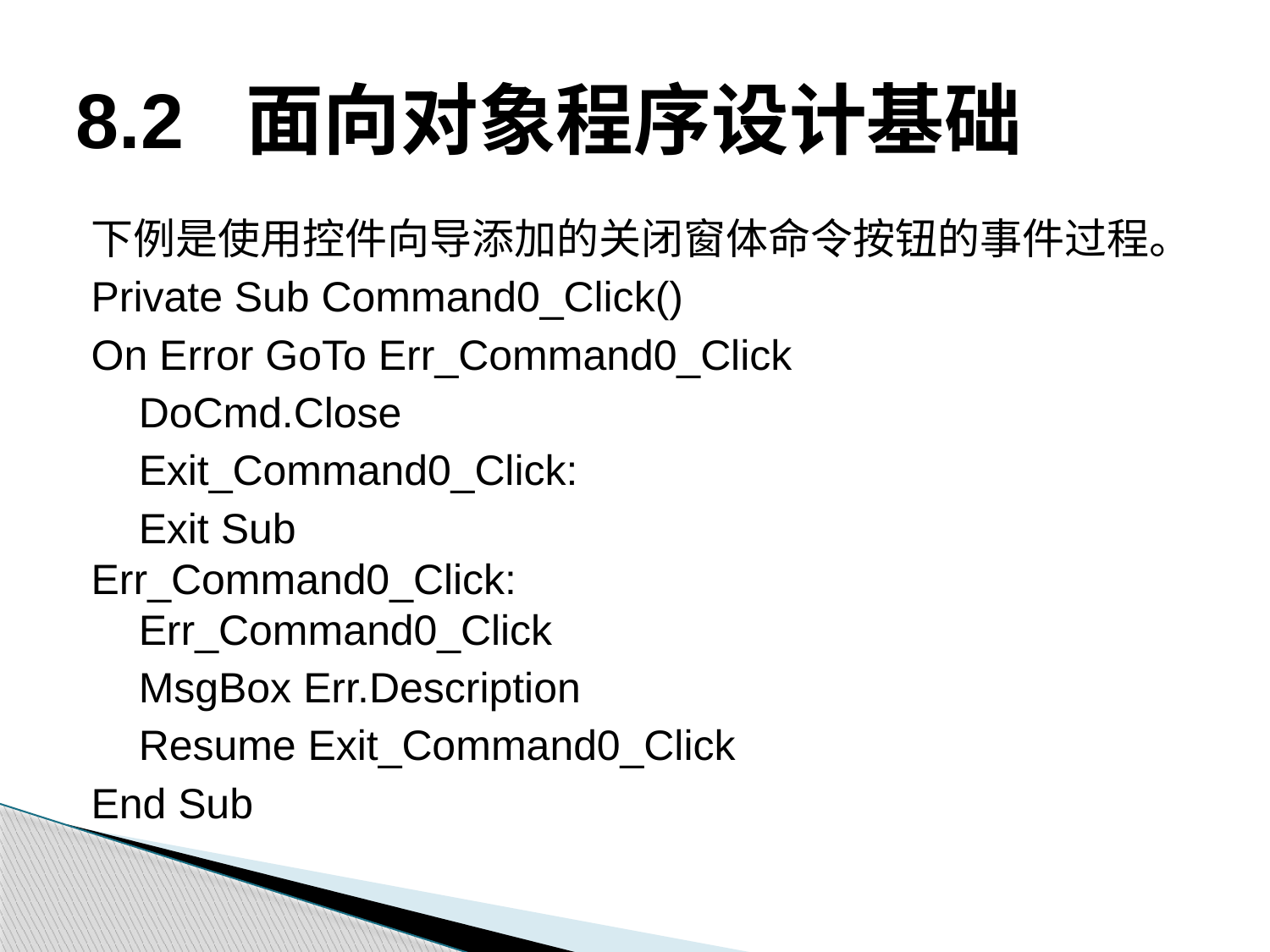

# 8.2  面向对象程序设计基础
下例是使用控件向导添加的关闭窗体命令按钮的事件过程。
Private Sub Command0_Click()
On Error GoTo Err_Command0_Click
    DoCmd.Close
    Exit_Command0_Click:
    Exit Sub
Err_Command0_Click:
    Err_Command0_Click
    MsgBox Err.Description
    Resume Exit_Command0_Click
End Sub